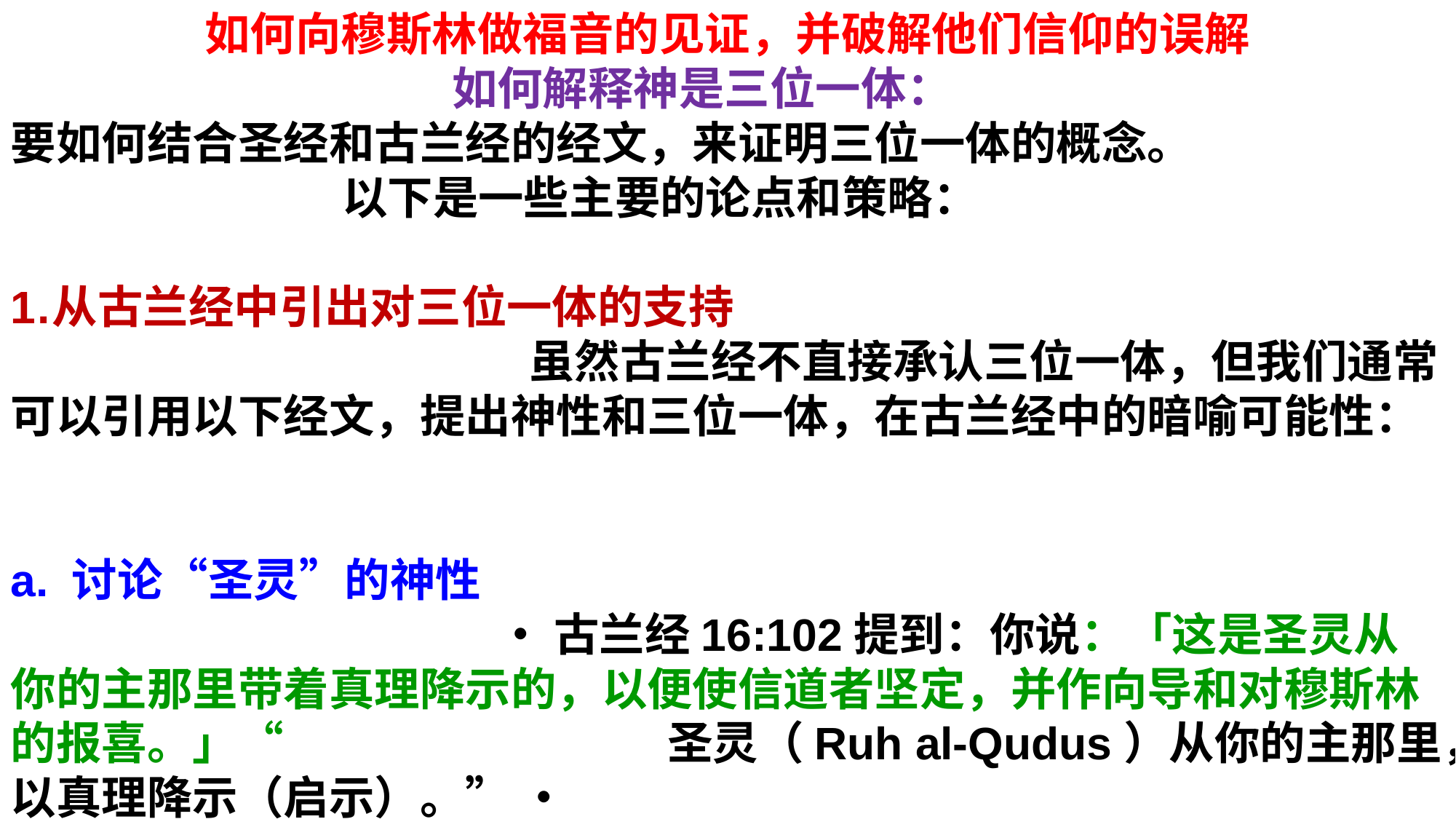

如何向穆斯林做福音的见证，并破解他们信仰的误解
 如何解释神是三位一体：
要如何结合圣经和古兰经的经文，来证明三位一体的概念。                                                         以下是一些主要的论点和策略：

从古兰经中引出对三位一体的支持                                                                                                                       虽然古兰经不直接承认三位一体，但我们通常可以引用以下经文，提出神性和三位一体，在古兰经中的暗喻可能性：

a. 讨论“圣灵”的神性                                                                                                                                            • 古兰经16:102提到：你说：「这是圣灵从你的主那里带着真理降示的，以便使信道者坚定，并作向导和对穆斯林的报喜。」“                                     圣灵（Ruh al-Qudus）从你的主那里，以真理降示（启示）。” •                                                                                                            论点：这里的经文提出，给启示的不是天使，而是神的灵，圣灵是具有神性本质的存在，因为古兰经将圣灵描述为“来自真主”的圣灵。